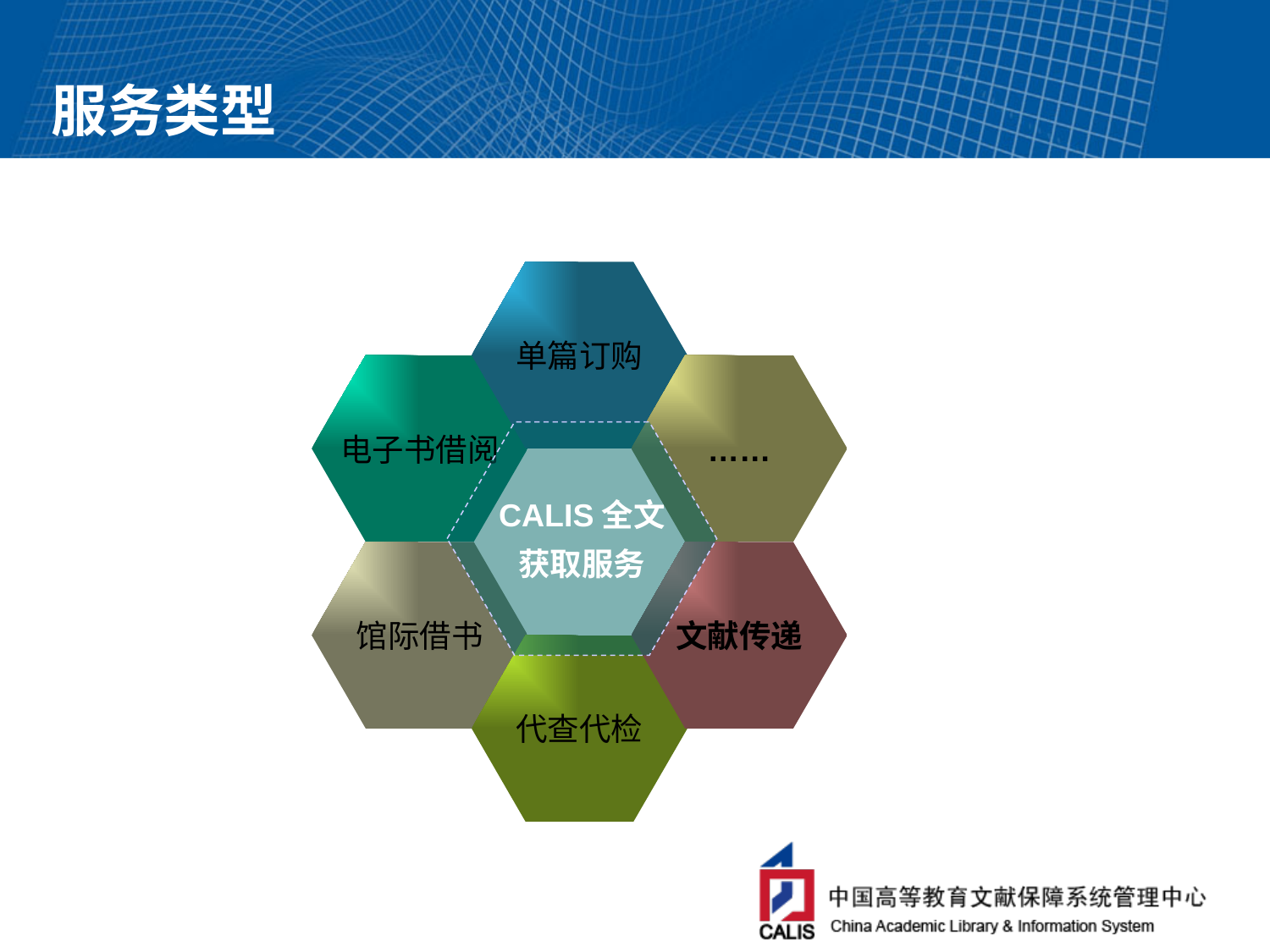

# 服务类型
单篇订购
电子书借阅
……

CALIS全文
获取服务

馆际借书
文献传递
代查代检